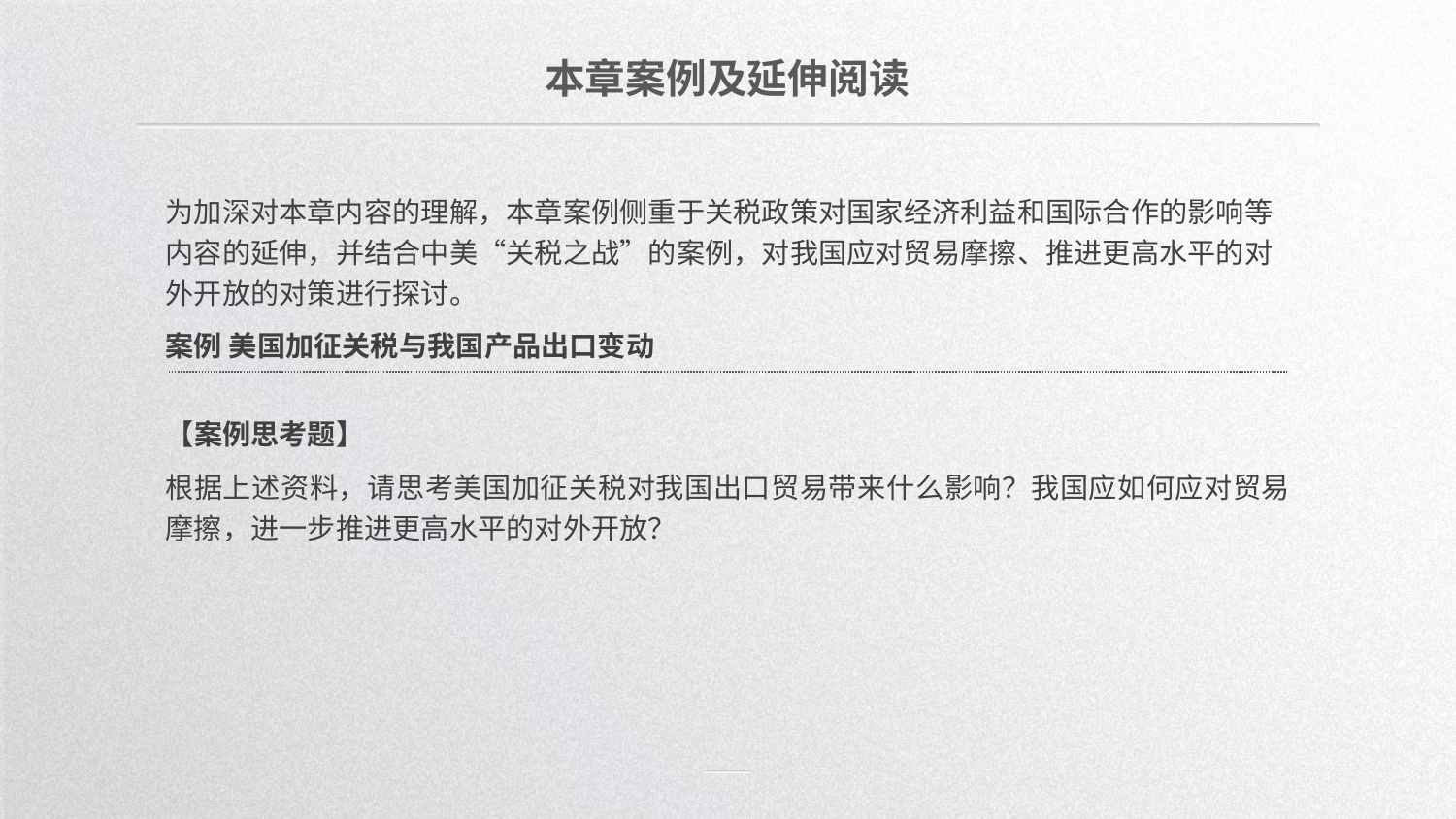

本章案例及延伸阅读
为加深对本章内容的理解，本章案例侧重于关税政策对国家经济利益和国际合作的影响等内容的延伸，并结合中美“关税之战”的案例，对我国应对贸易摩擦、推进更高水平的对外开放的对策进行探讨。
案例 美国加征关税与我国产品出口变动
【案例思考题】
根据上述资料，请思考美国加征关税对我国出口贸易带来什么影响？我国应如何应对贸易摩擦，进一步推进更高水平的对外开放？